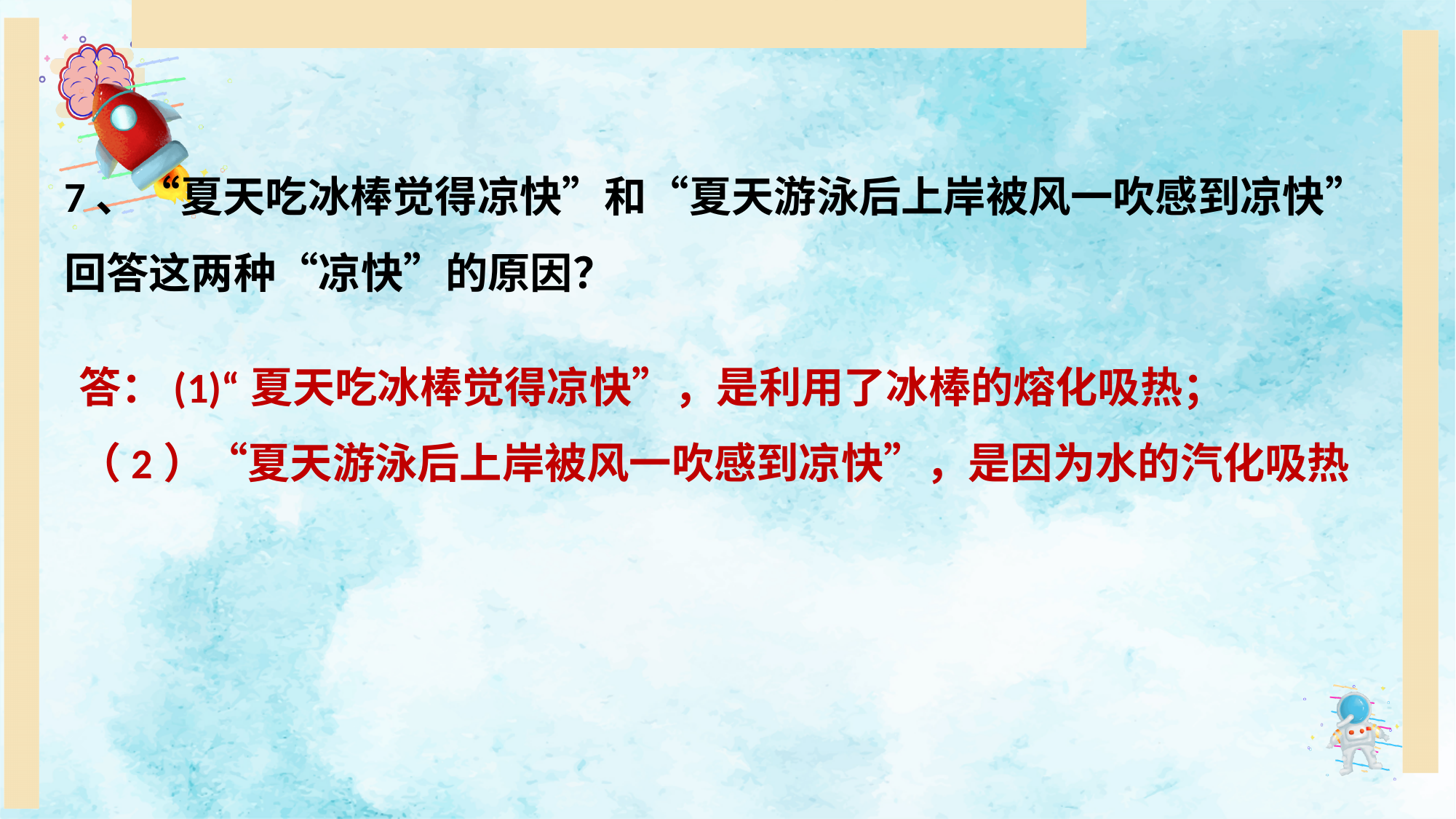

7、“夏天吃冰棒觉得凉快”和“夏天游泳后上岸被风一吹感到凉快”回答这两种“凉快”的原因？

答：(1)“夏天吃冰棒觉得凉快”，是利用了冰棒的熔化吸热；
（2）“夏天游泳后上岸被风一吹感到凉快”，是因为水的汽化吸热